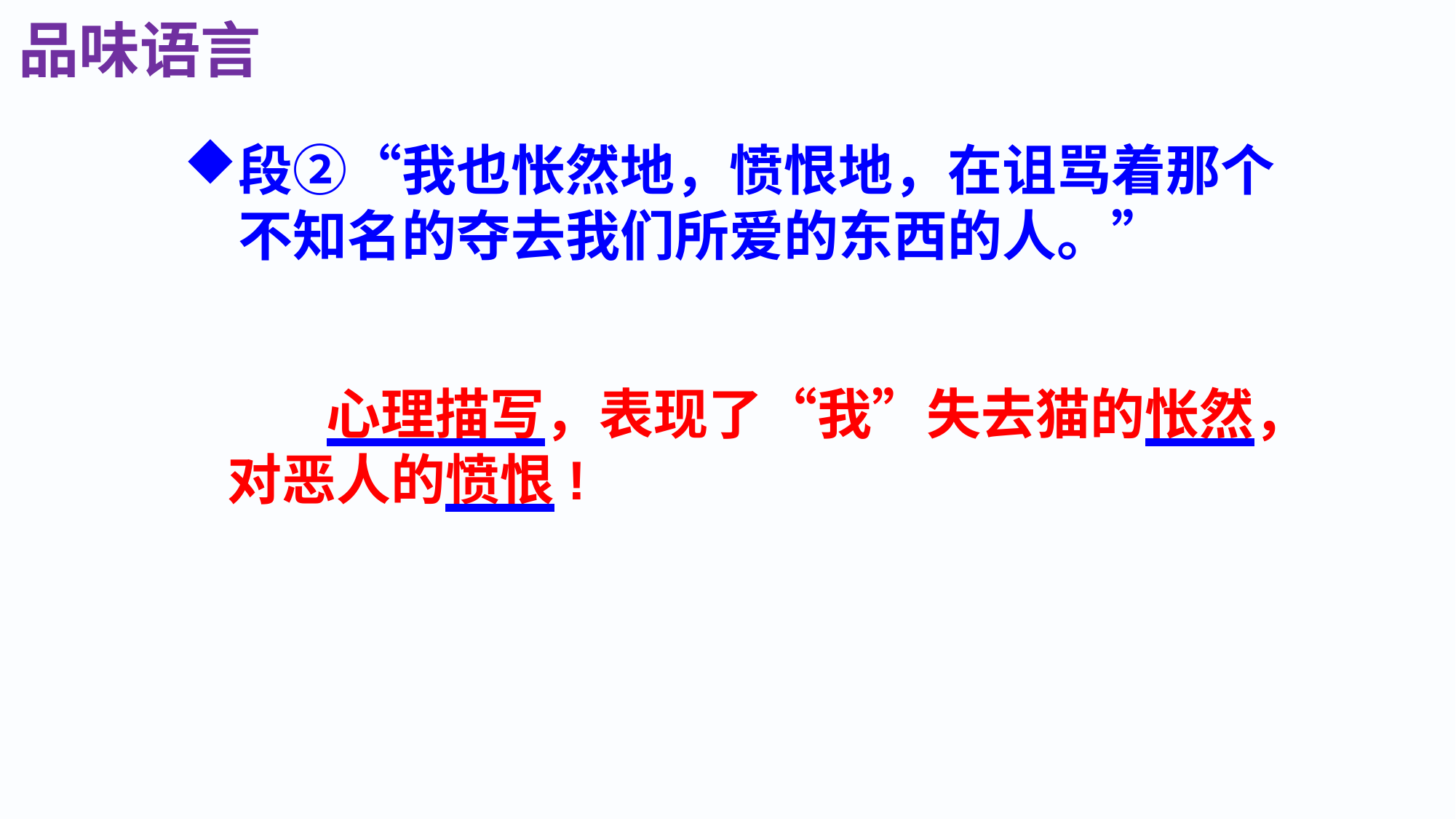

品味语言
段②“我也怅然地，愤恨地，在诅骂着那个不知名的夺去我们所爱的东西的人。”
       心理描写，表现了“我”失去猫的怅然，对恶人的愤恨!